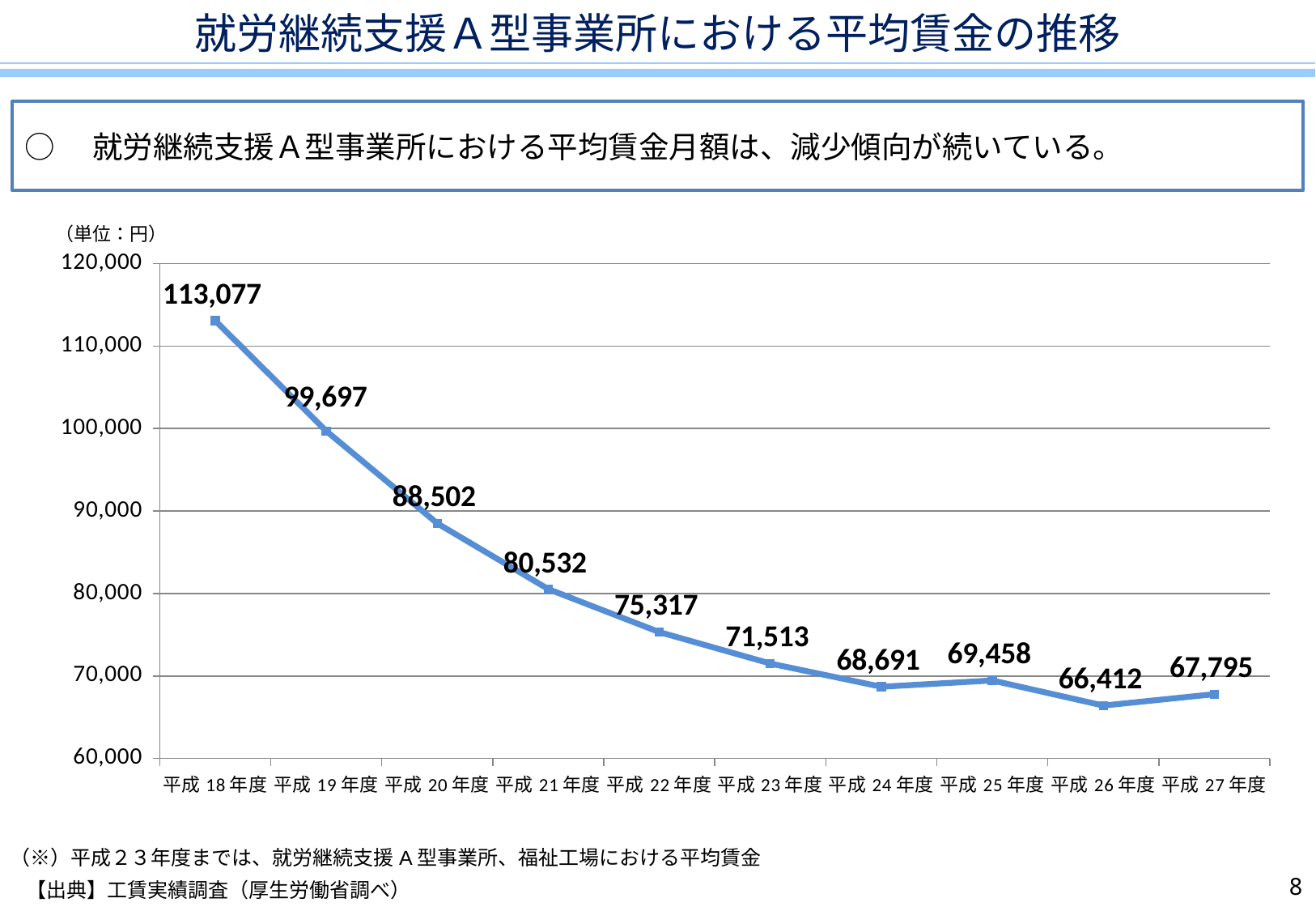

就労継続支援Ａ型事業所における平均賃金の推移
○　就労継続支援Ａ型事業所における平均賃金月額は、減少傾向が続いている。
（単位：円）

### Chart

| Category | 系列 1 |
|---|---|
| 平成18年度 | 113077.0 |
| 平成19年度 | 99697.0 |
| 平成20年度 | 88502.0 |
| 平成21年度 | 80532.0 |
| 平成22年度 | 75317.0 |
| 平成23年度 | 71513.0 |
| 平成24年度 | 68691.0 |
| 平成25年度 | 69458.0 |
| 平成26年度 | 66412.0 |
| 平成27年度 | 67795.0 |
（※）平成２３年度までは、就労継続支援A型事業所、福祉工場における平均賃金
8
【出典】工賃実績調査（厚生労働省調べ）